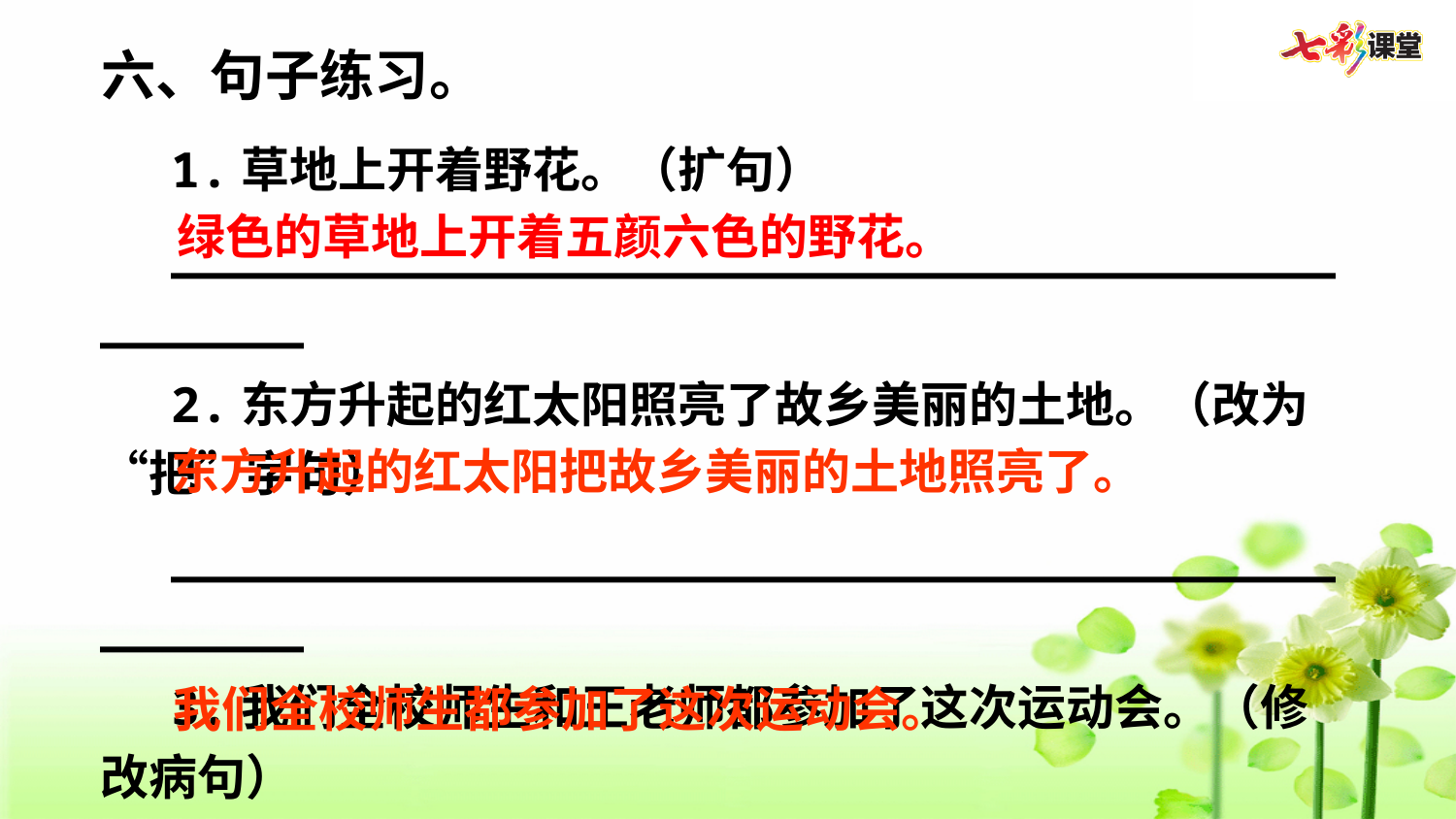

六、句子练习。
1.草地上开着野花。（扩句）
_______________________________________________
2.东方升起的红太阳照亮了故乡美丽的土地。（改为“把”字句）
_______________________________________________
3.我们全校师生和王老师都参加了这次运动会。（修改病句）
_______________________________________________
绿色的草地上开着五颜六色的野花。
东方升起的红太阳把故乡美丽的土地照亮了。
我们全校师生都参加了这次运动会。